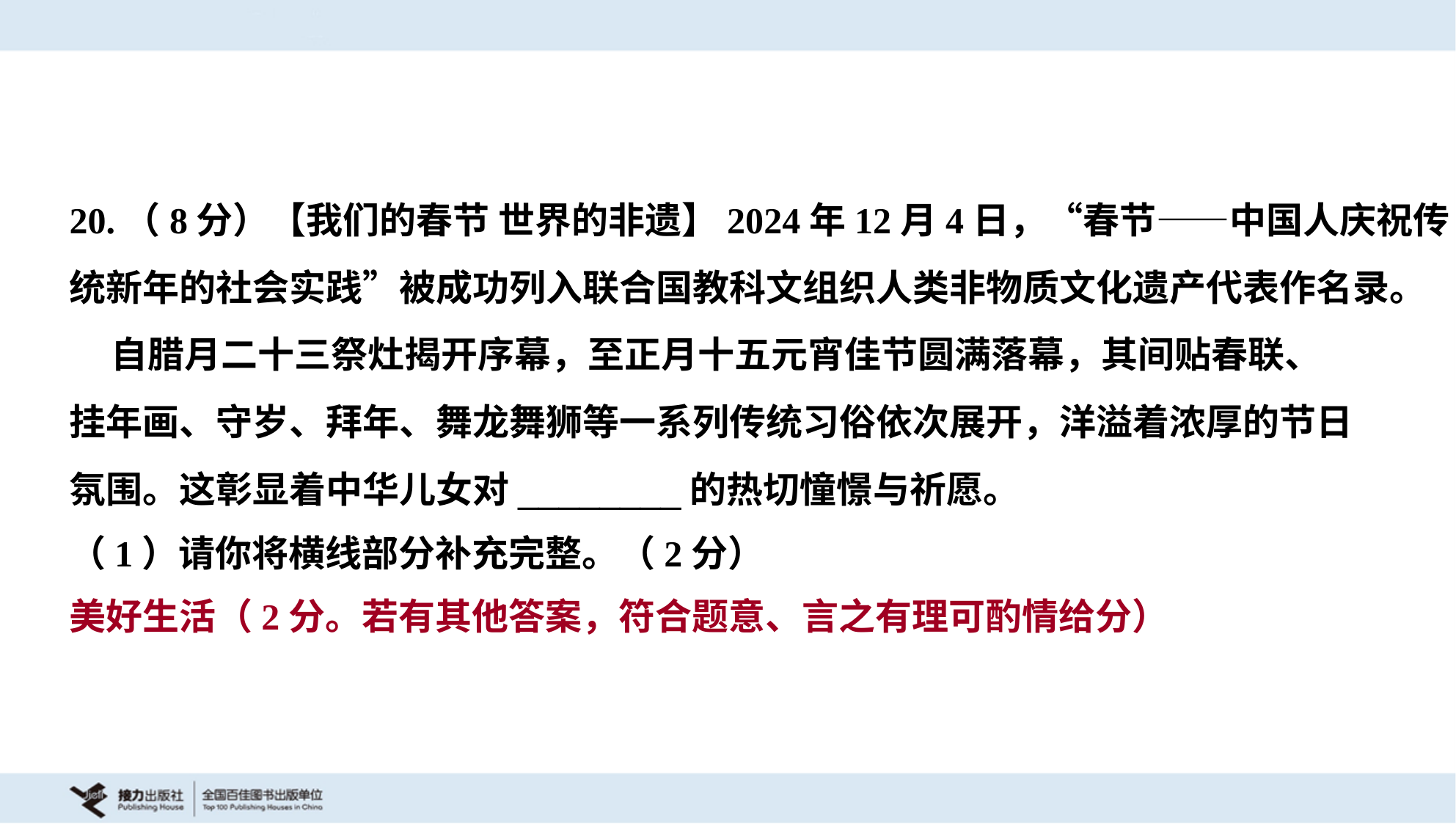

20.（8分）【我们的春节 世界的非遗】2024年12月4日，“春节——中国人庆祝传
统新年的社会实践”被成功列入联合国教科文组织人类非物质文化遗产代表作名录。
    自腊月二十三祭灶揭开序幕，至正月十五元宵佳节圆满落幕，其间贴春联、
挂年画、守岁、拜年、舞龙舞狮等一系列传统习俗依次展开，洋溢着浓厚的节日
氛围。这彰显着中华儿女对________的热切憧憬与祈愿。
（1）请你将横线部分补充完整。（2分）
美好生活（2分。若有其他答案，符合题意、言之有理可酌情给分）